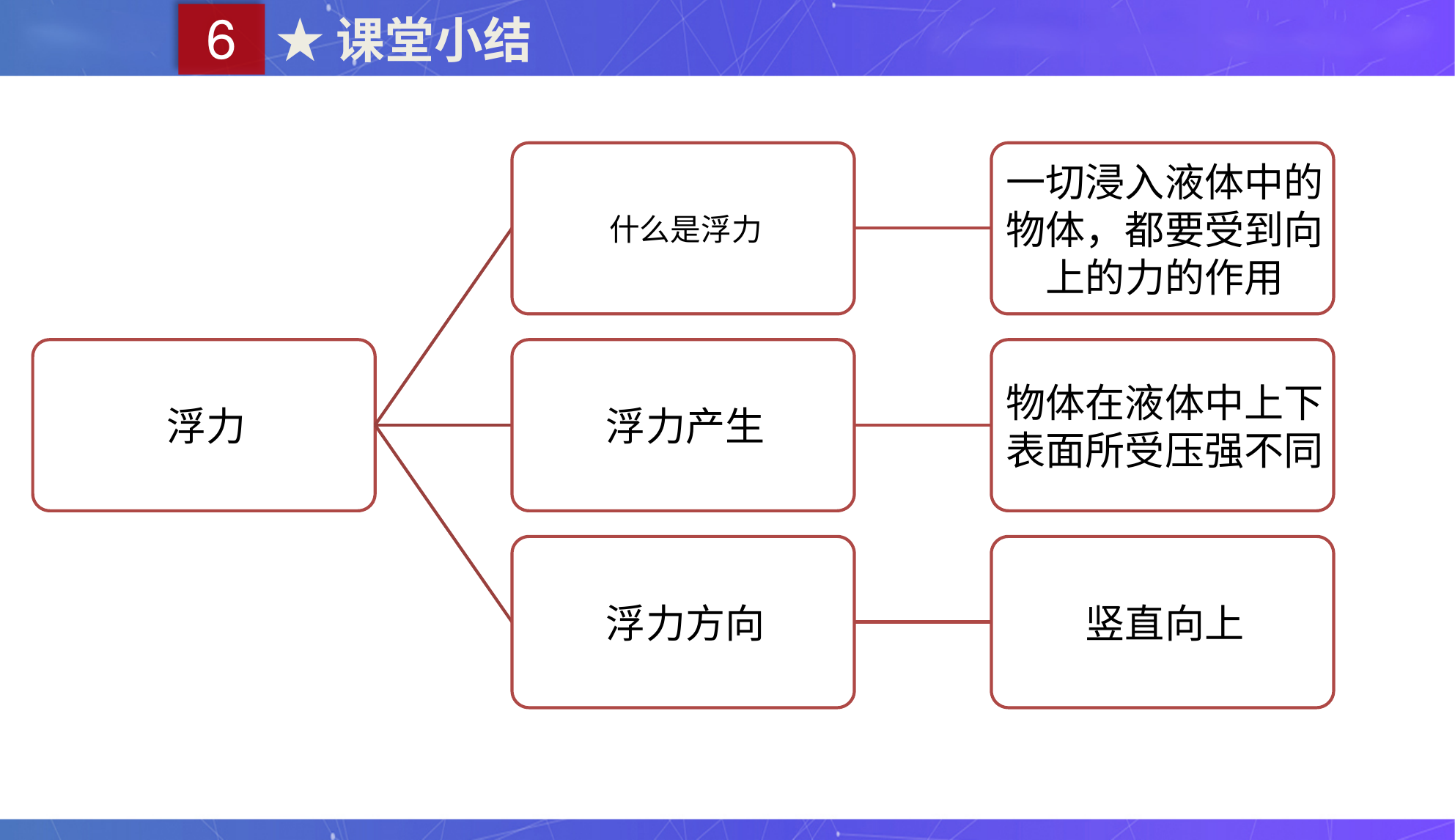

6
★课堂小结
浮力

什么是浮力

一切浸入液体中的物体，都要受到向上的力的作用

浮力产生

物体在液体中上下表面所受压强不同

浮力方向

竖直向上